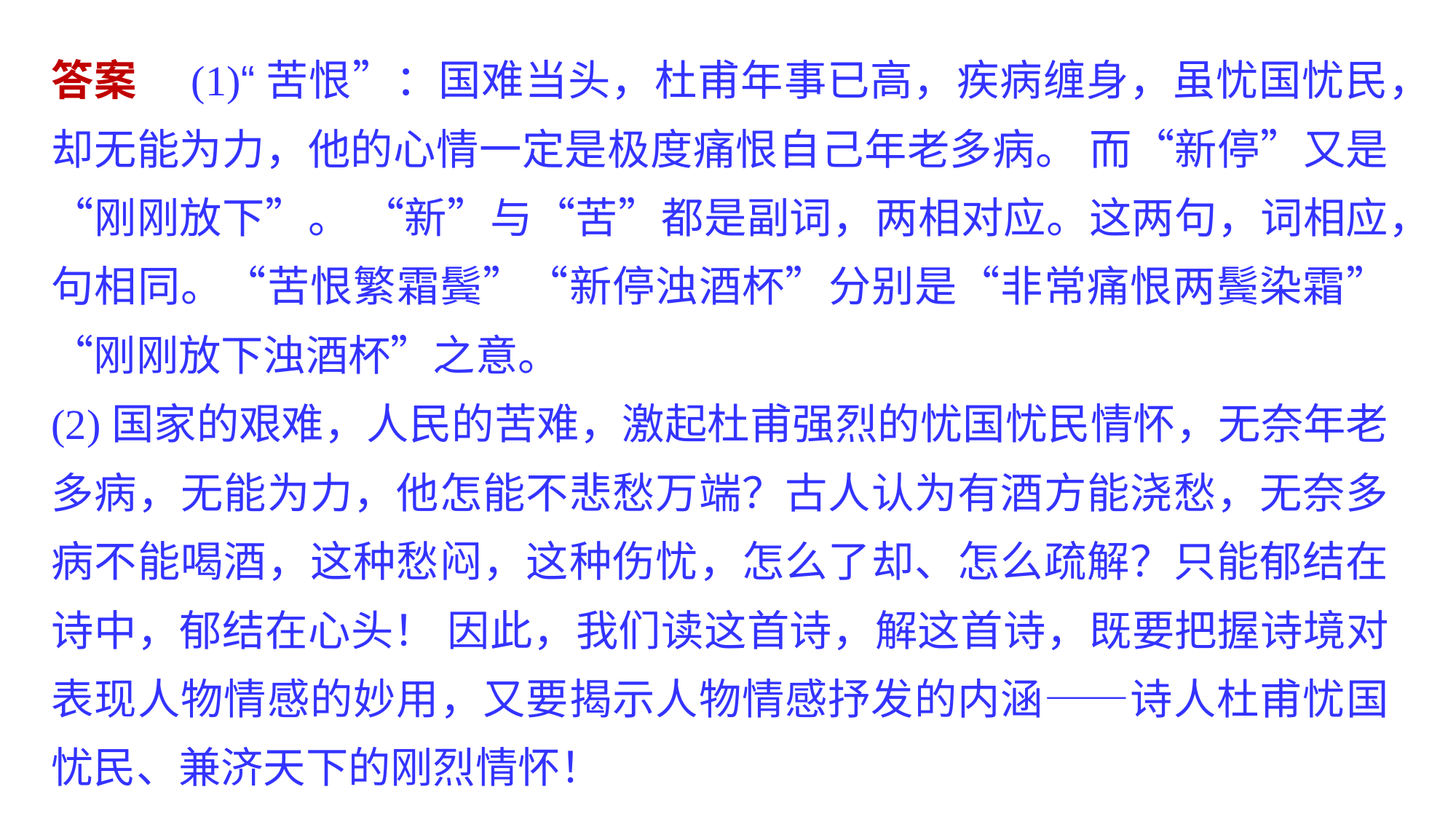

答案　(1)“苦恨”：国难当头，杜甫年事已高，疾病缠身，虽忧国忧民，却无能为力，他的心情一定是极度痛恨自己年老多病。 而“新停”又是“刚刚放下”。 “新”与“苦”都是副词，两相对应。这两句，词相应，句相同。“苦恨繁霜鬓”“新停浊酒杯”分别是“非常痛恨两鬓染霜”“刚刚放下浊酒杯”之意。
(2)国家的艰难，人民的苦难，激起杜甫强烈的忧国忧民情怀，无奈年老多病，无能为力，他怎能不悲愁万端？古人认为有酒方能浇愁，无奈多病不能喝酒，这种愁闷，这种伤忧，怎么了却、怎么疏解？只能郁结在诗中，郁结在心头！ 因此，我们读这首诗，解这首诗，既要把握诗境对表现人物情感的妙用，又要揭示人物情感抒发的内涵——诗人杜甫忧国忧民、兼济天下的刚烈情怀！